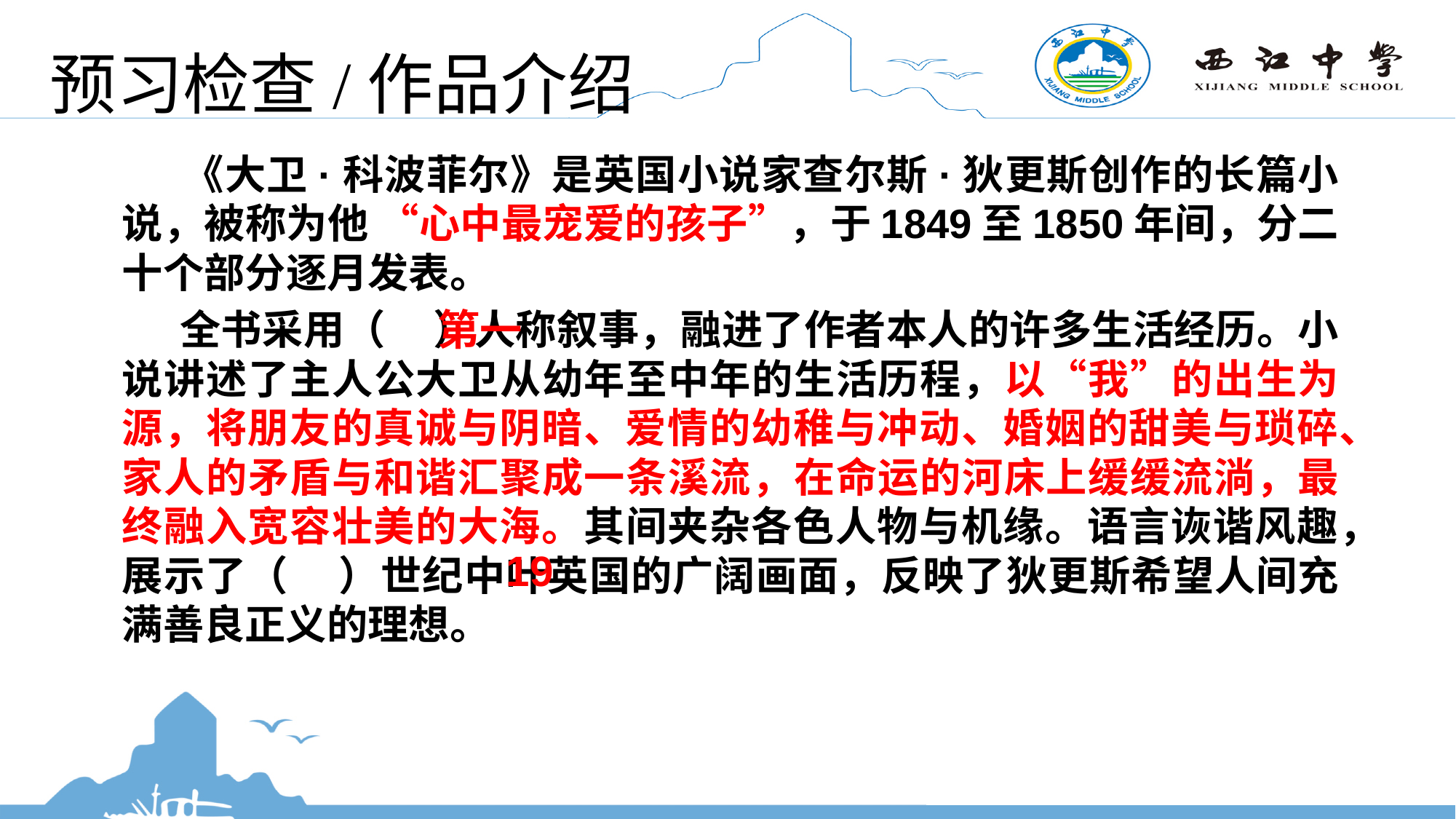

# 预习检查/作品介绍
     《大卫·科波菲尔》是英国小说家查尔斯·狄更斯创作的长篇小说，被称为他 “心中最宠爱的孩子”，于1849至1850年间，分二十个部分逐月发表。
     全书采用（     ）人称叙事，融进了作者本人的许多生活经历。小说讲述了主人公大卫从幼年至中年的生活历程，以“我”的出生为源，将朋友的真诚与阴暗、爱情的幼稚与冲动、婚姻的甜美与琐碎、家人的矛盾与和谐汇聚成一条溪流，在命运的河床上缓缓流淌，最终融入宽容壮美的大海。其间夹杂各色人物与机缘。语言诙谐风趣，展示了（     ）世纪中叶英国的广阔画面，反映了狄更斯希望人间充满善良正义的理想。
第一
19